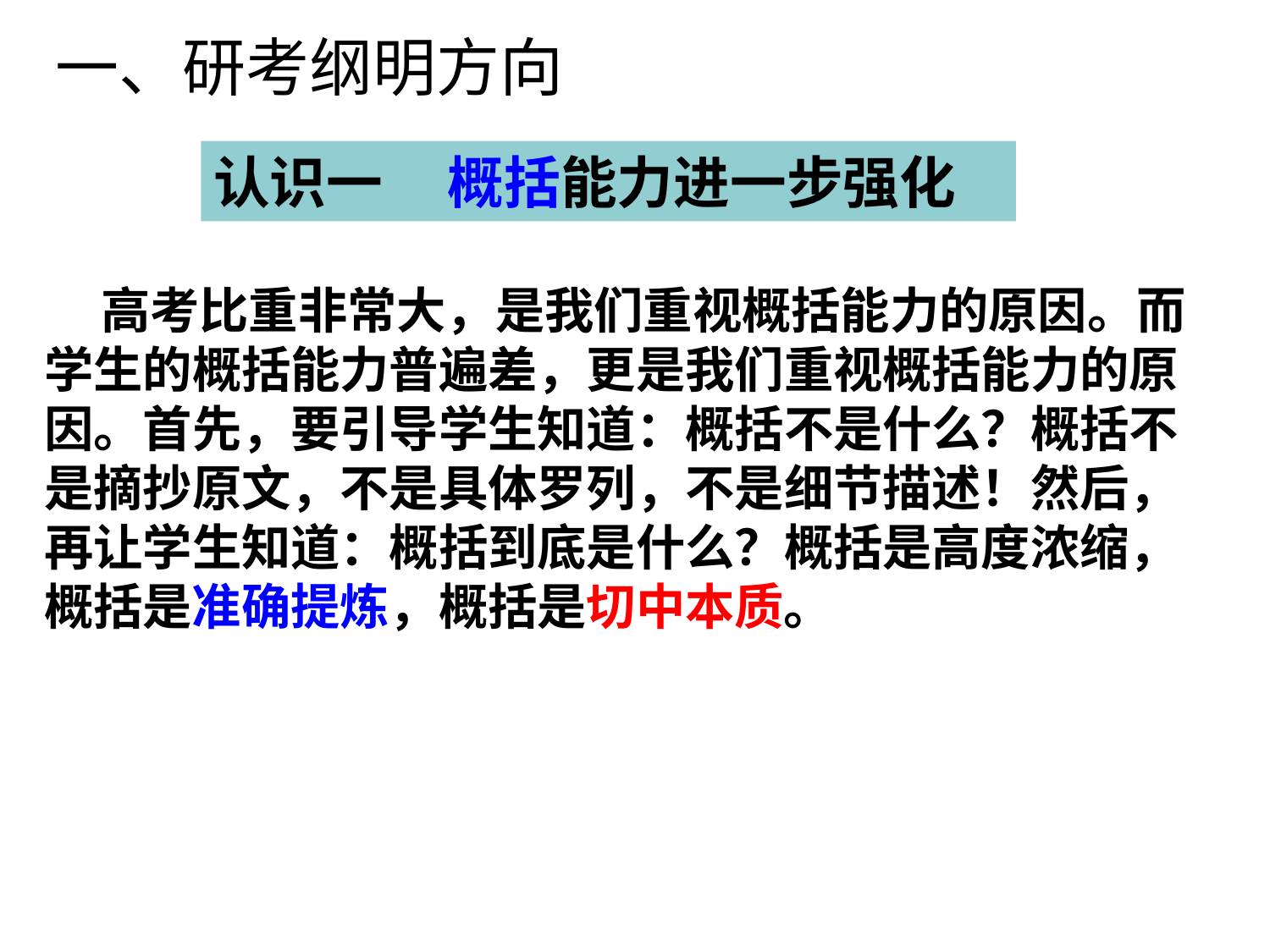

一、研考纲明方向
认识一     概括能力进一步强化
    高考比重非常大，是我们重视概括能力的原因。而学生的概括能力普遍差，更是我们重视概括能力的原因。首先，要引导学生知道：概括不是什么？概括不是摘抄原文，不是具体罗列，不是细节描述！然后，再让学生知道：概括到底是什么？概括是高度浓缩，概括是准确提炼，概括是切中本质。